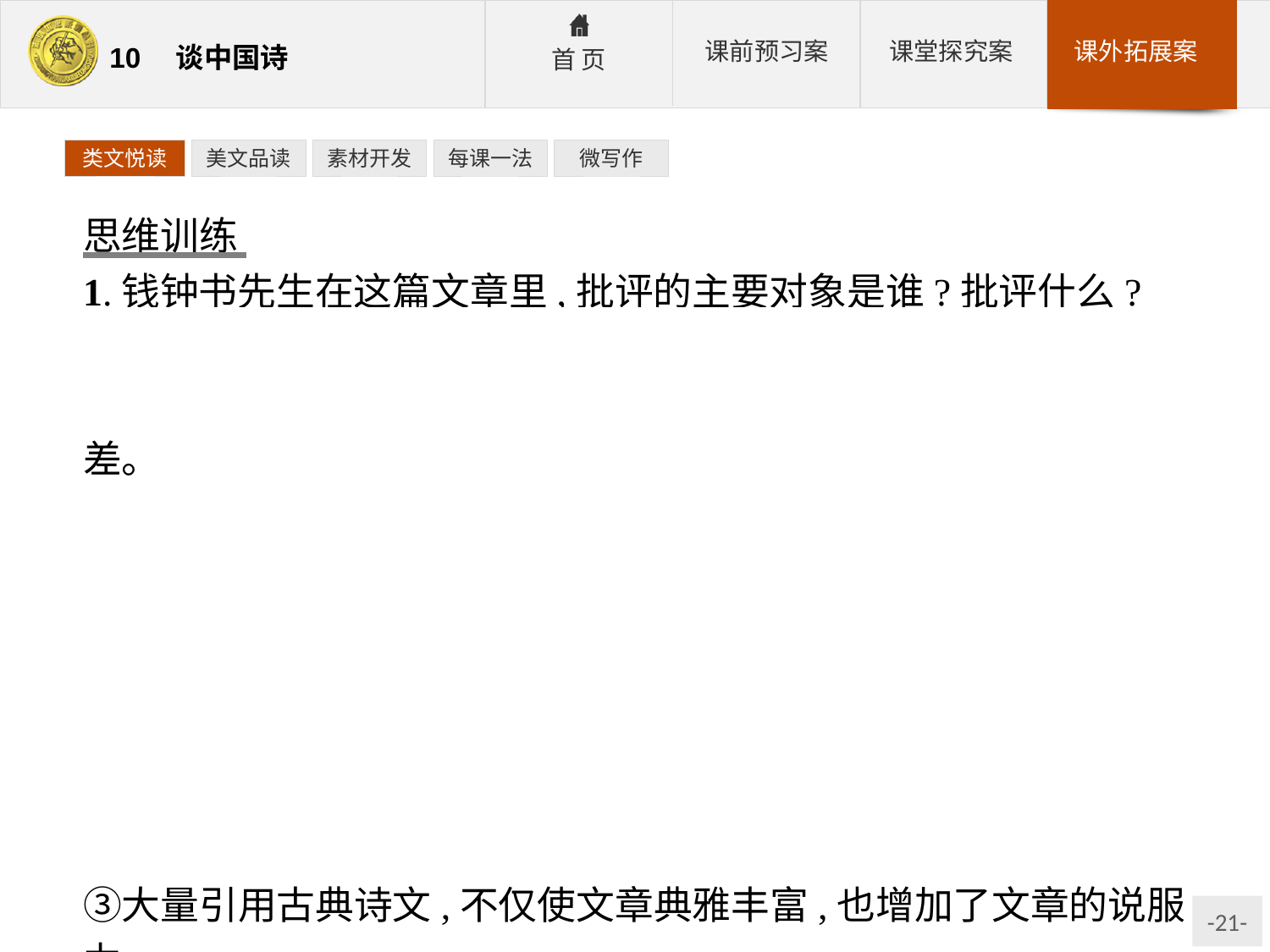

类文悦读
美文品读
素材开发
每课一法
微写作
思维训练
1.钱钟书先生在这篇文章里,批评的主要对象是谁?批评什么?
参考答案:钱钟书在文中主要批评的是新传统里的批评家。主要是批评他们对旧传统里的作品进行评论时,有见林而不见树的偏差。
2.结合《谈中国诗》与这篇文章,简要分析钱钟书的语言特点。
参考答案:①善于使用比喻,把深奥的道理解说得生动透彻,如文中以“水米”来比喻“文以载道”和“诗以言志”两种主张。用“清官判断家务事”比喻新传统里的批评家对旧传统的作品的批评,生动幽默。②善于使用对比手法,将两者的观点表现得准确清楚,如将新传统的批评家和旧传统的批评家进行对比,将“文以载道”和“诗以言志”的观点进行对比,从对比中阐述自己的主张。③大量引用古典诗文,不仅使文章典雅丰富,也增加了文章的说服力。